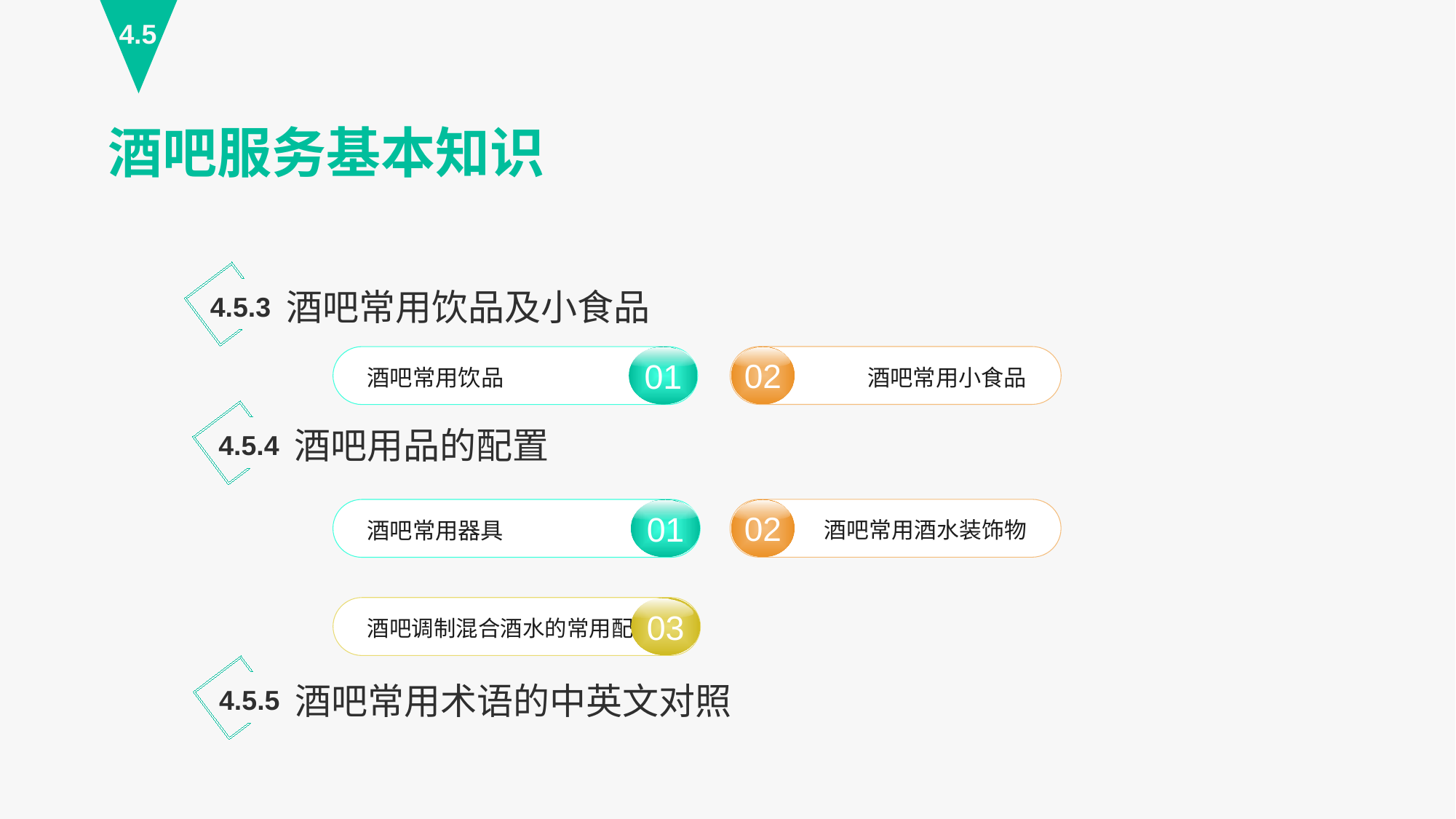

4.5
酒吧服务基本知识

酒吧常用饮品及小食品
4.5.3

02
酒吧常用小食品

01
酒吧常用饮品

酒吧用品的配置
4.5.4

02
酒吧常用酒水装饰物

01
酒吧常用器具

酒吧调制混合酒水的常用配料
03

酒吧常用术语的中英文对照
4.5.5